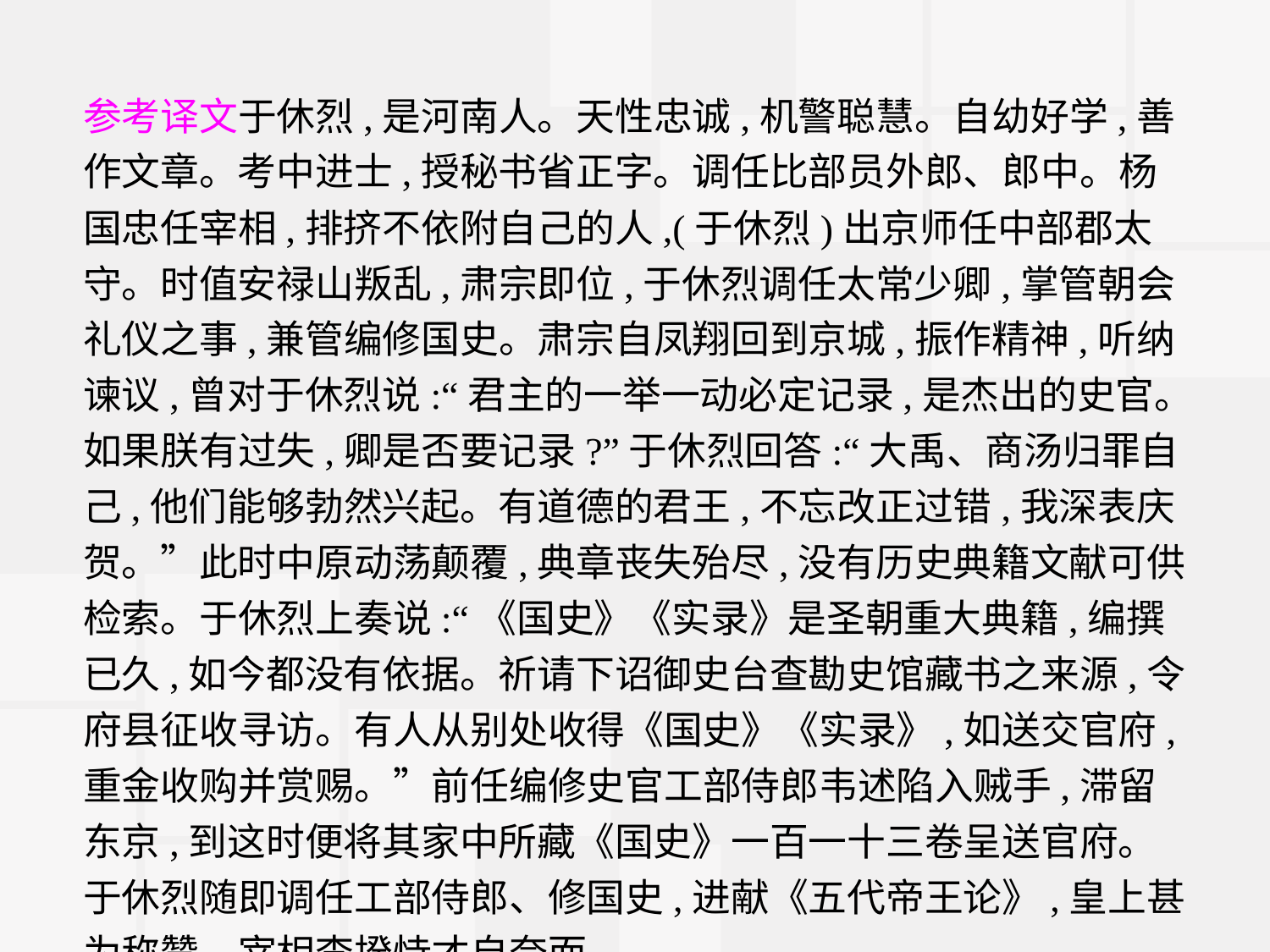

参考译文于休烈,是河南人。天性忠诚,机警聪慧。自幼好学,善作文章。考中进士,授秘书省正字。调任比部员外郎、郎中。杨国忠任宰相,排挤不依附自己的人,(于休烈)出京师任中部郡太守。时值安禄山叛乱,肃宗即位,于休烈调任太常少卿,掌管朝会礼仪之事,兼管编修国史。肃宗自凤翔回到京城,振作精神,听纳谏议,曾对于休烈说:“君主的一举一动必定记录,是杰出的史官。如果朕有过失,卿是否要记录?”于休烈回答:“大禹、商汤归罪自己,他们能够勃然兴起。有道德的君王,不忘改正过错,我深表庆贺。”此时中原动荡颠覆,典章丧失殆尽,没有历史典籍文献可供检索。于休烈上奏说:“《国史》《实录》是圣朝重大典籍,编撰已久,如今都没有依据。祈请下诏御史台查勘史馆藏书之来源,令府县征收寻访。有人从别处收得《国史》《实录》,如送交官府,重金收购并赏赐。”前任编修史官工部侍郎韦述陷入贼手,滞留东京,到这时便将其家中所藏《国史》一百一十三卷呈送官府。于休烈随即调任工部侍郎、修国史,进献《五代帝王论》,皇上甚为称赞。宰相李揆恃才自夸而